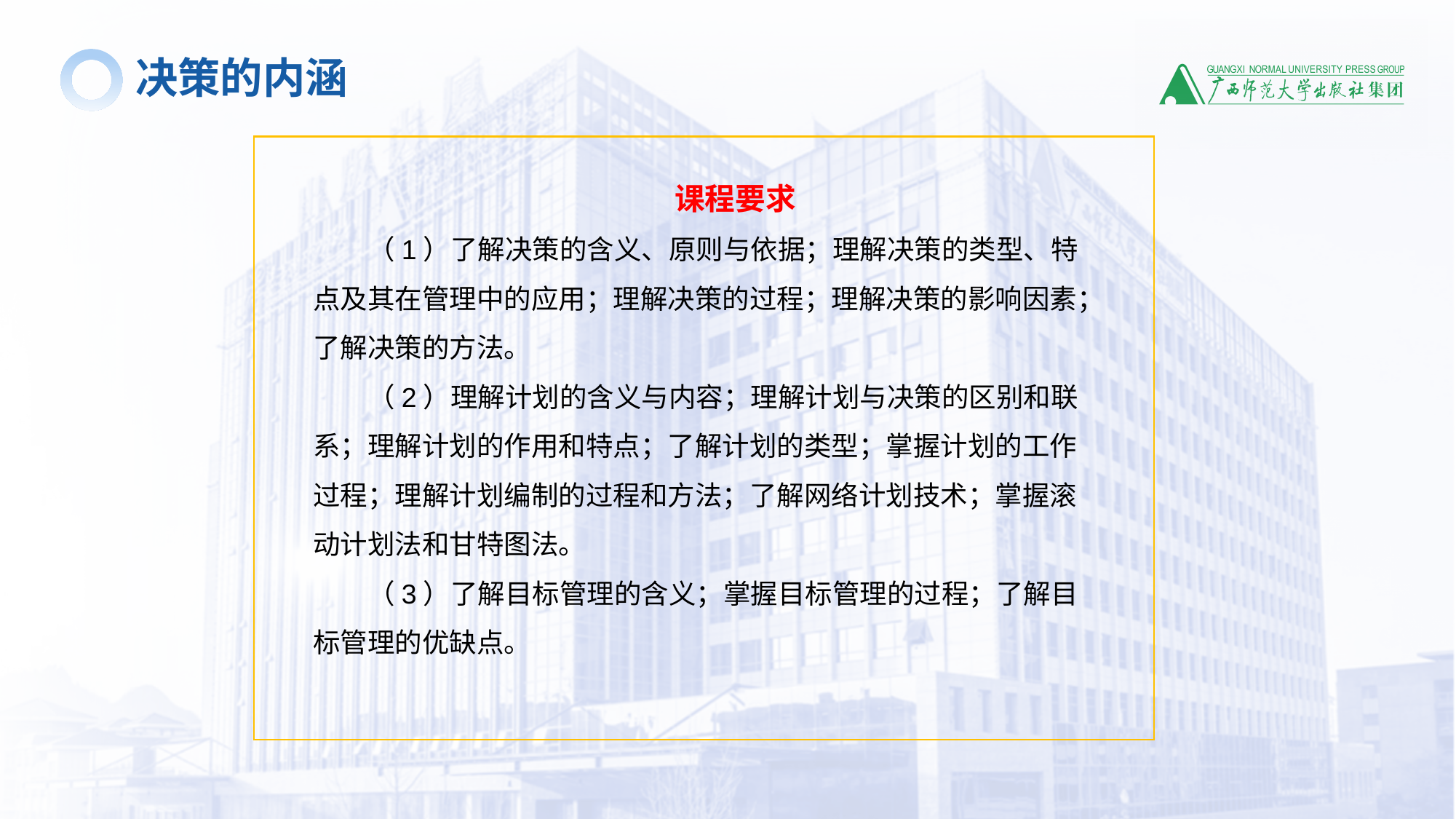

决策的内涵

课程要求
（1）了解决策的含义、原则与依据；理解决策的类型、特点及其在管理中的应用；理解决策的过程；理解决策的影响因素；了解决策的方法。
（2）理解计划的含义与内容；理解计划与决策的区别和联系；理解计划的作用和特点；了解计划的类型；掌握计划的工作过程；理解计划编制的过程和方法；了解网络计划技术；掌握滚动计划法和甘特图法。
（3）了解目标管理的含义；掌握目标管理的过程；了解目标管理的优缺点。